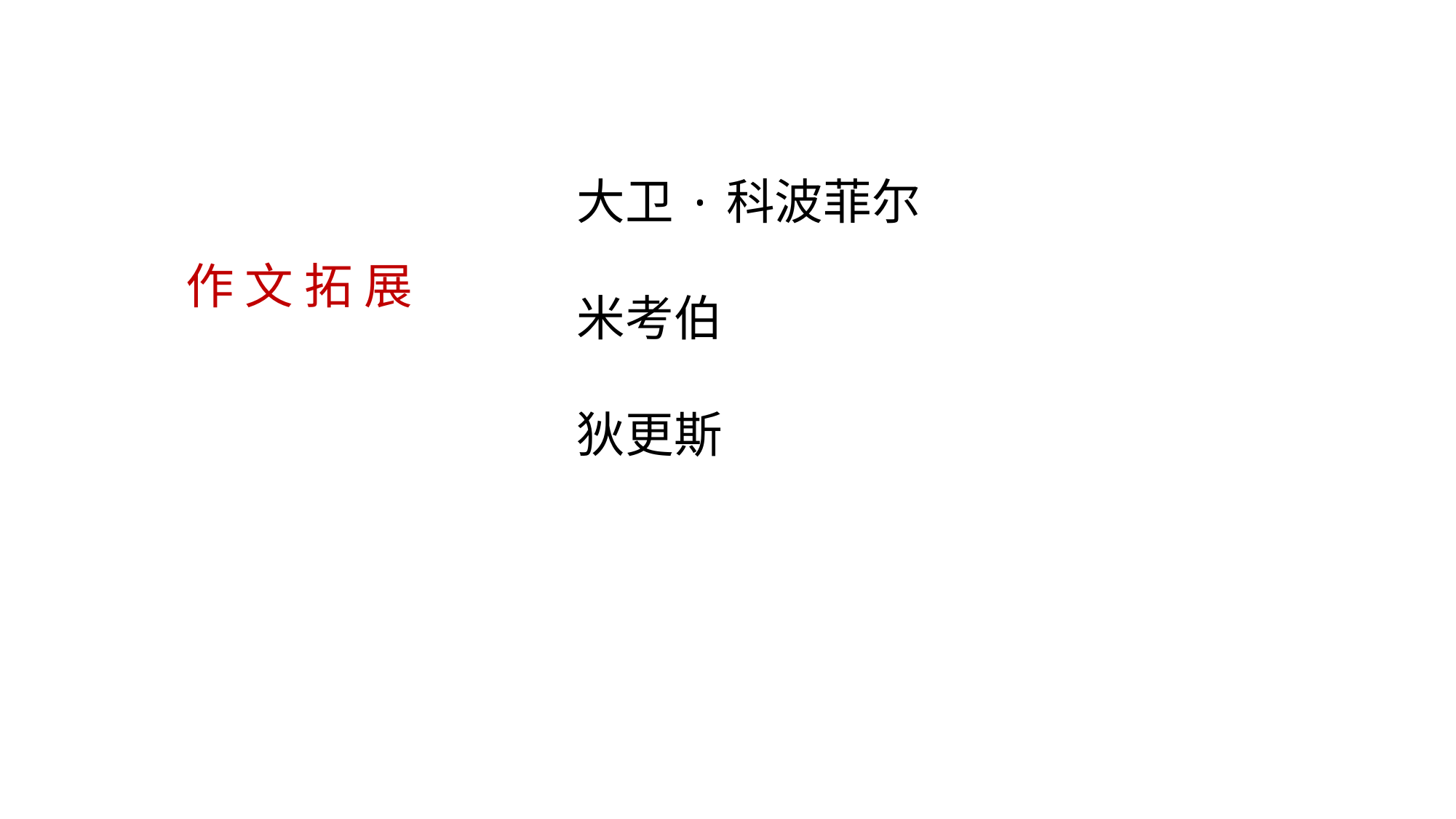

大卫·科波菲尔
米考伯
狄更斯
作 文 拓 展